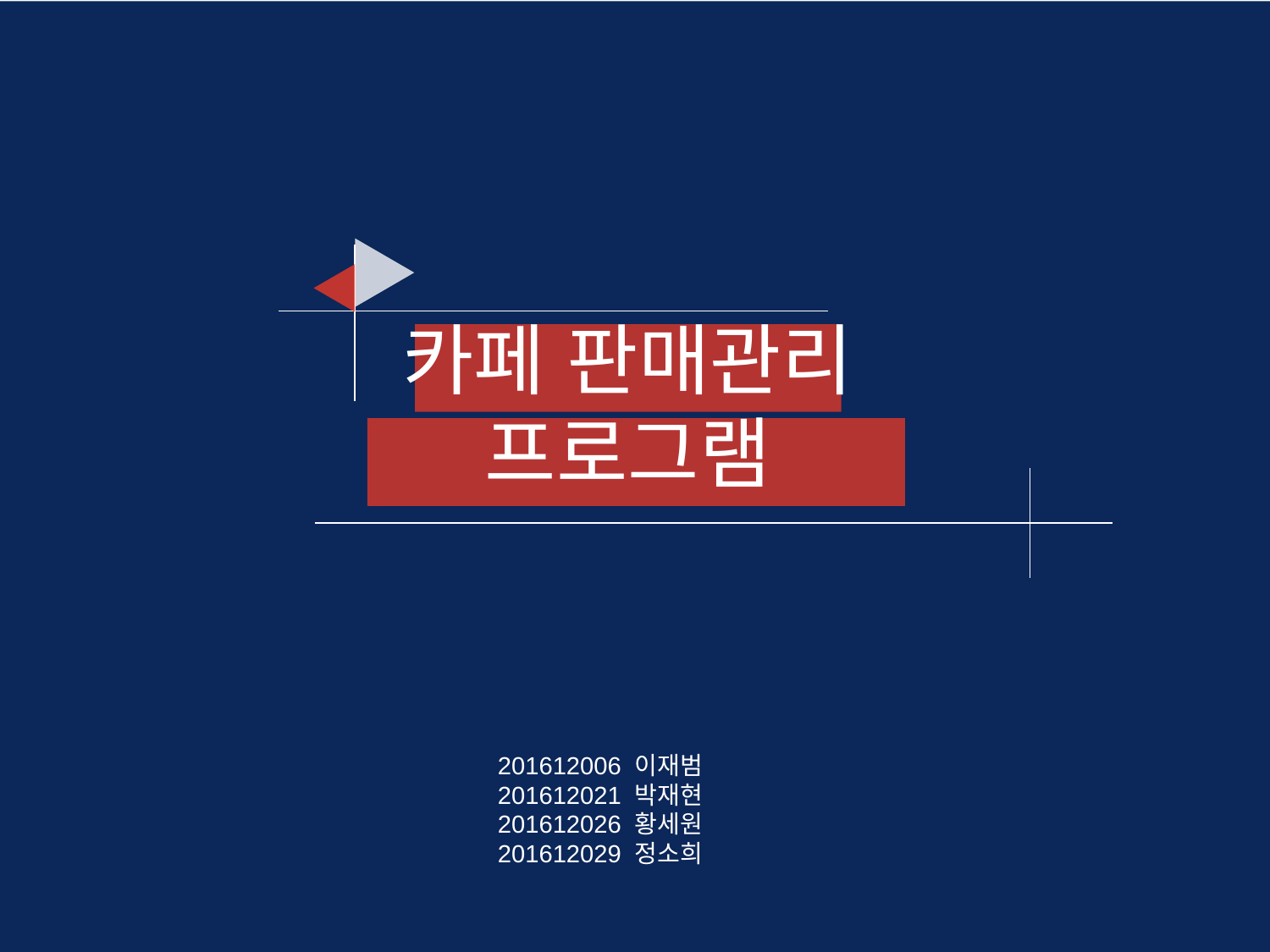

카페 판매관리
프로그램

201612006 이재범
201612021 박재현
201612026 황세원
201612029 정소희